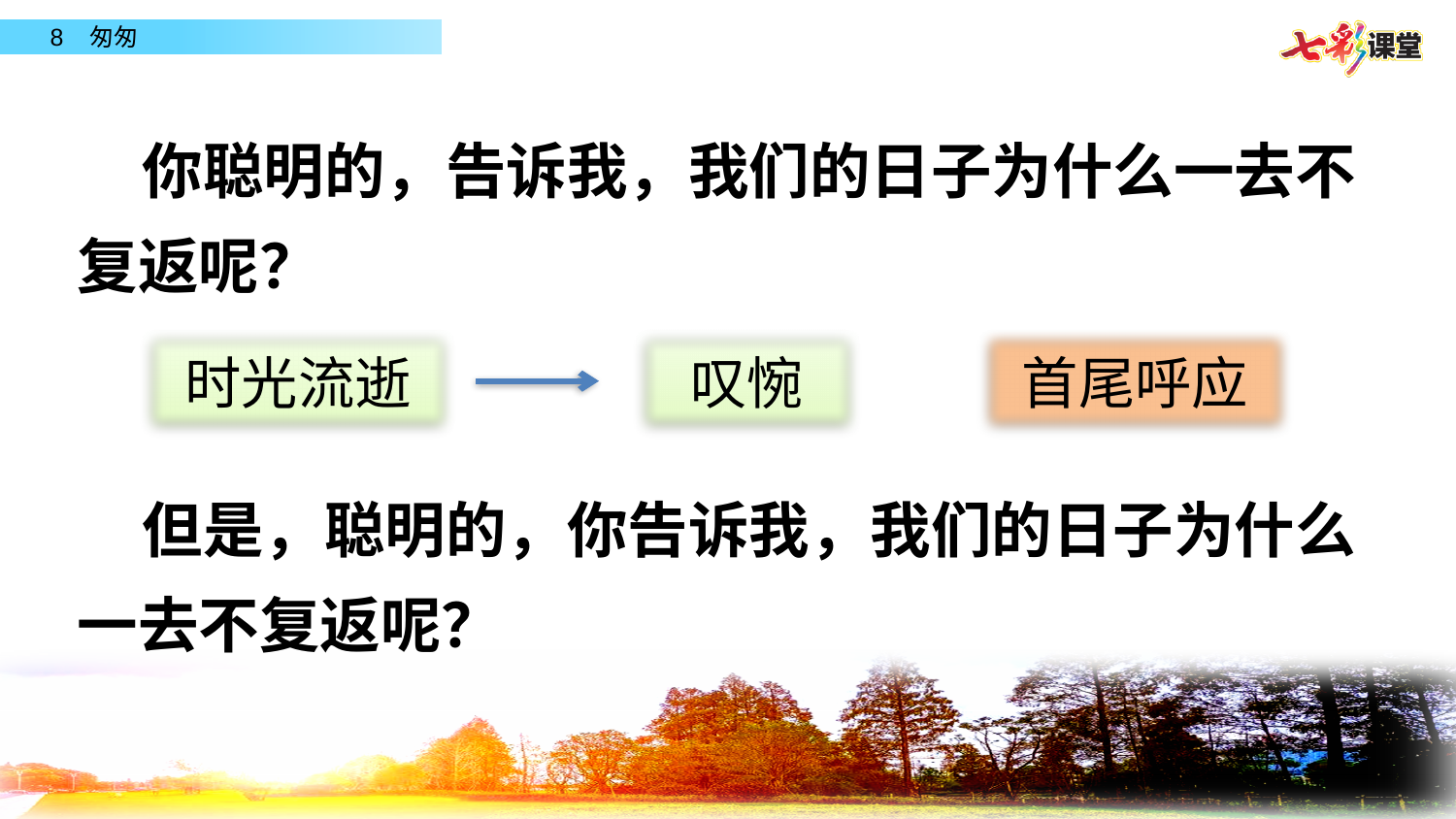

你聪明的，告诉我，我们的日子为什么一去不复返呢？
时光流逝
首尾呼应
叹惋
    但是，聪明的，你告诉我，我们的日子为什么一去不复返呢？